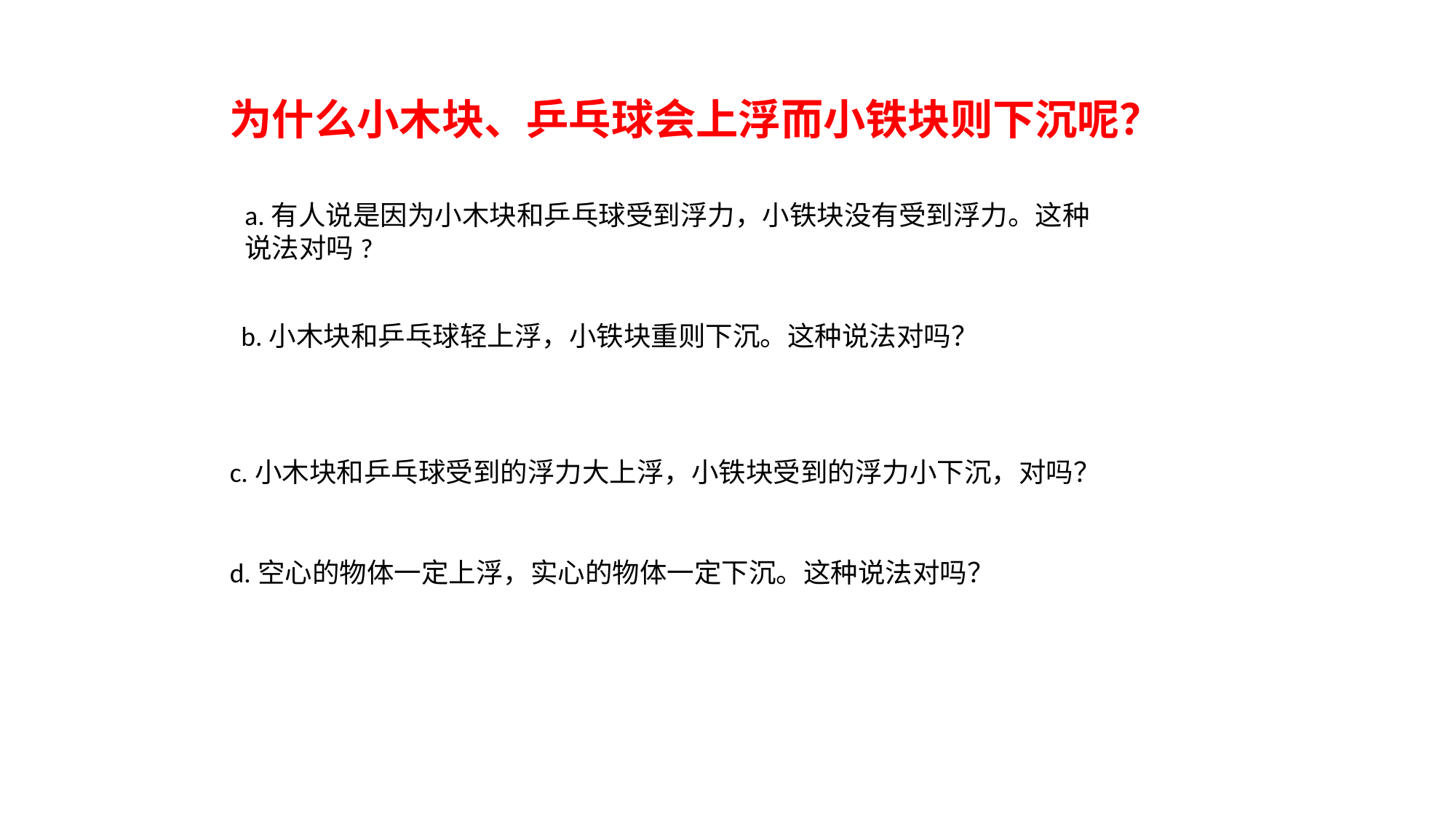

为什么小木块、乒乓球会上浮而小铁块则下沉呢？
a.有人说是因为小木块和乒乓球受到浮力，小铁块没有受到浮力。这种说法对吗?
b.小木块和乒乓球轻上浮，小铁块重则下沉。这种说法对吗？
c.小木块和乒乓球受到的浮力大上浮，小铁块受到的浮力小下沉，对吗？
d.空心的物体一定上浮，实心的物体一定下沉。这种说法对吗？